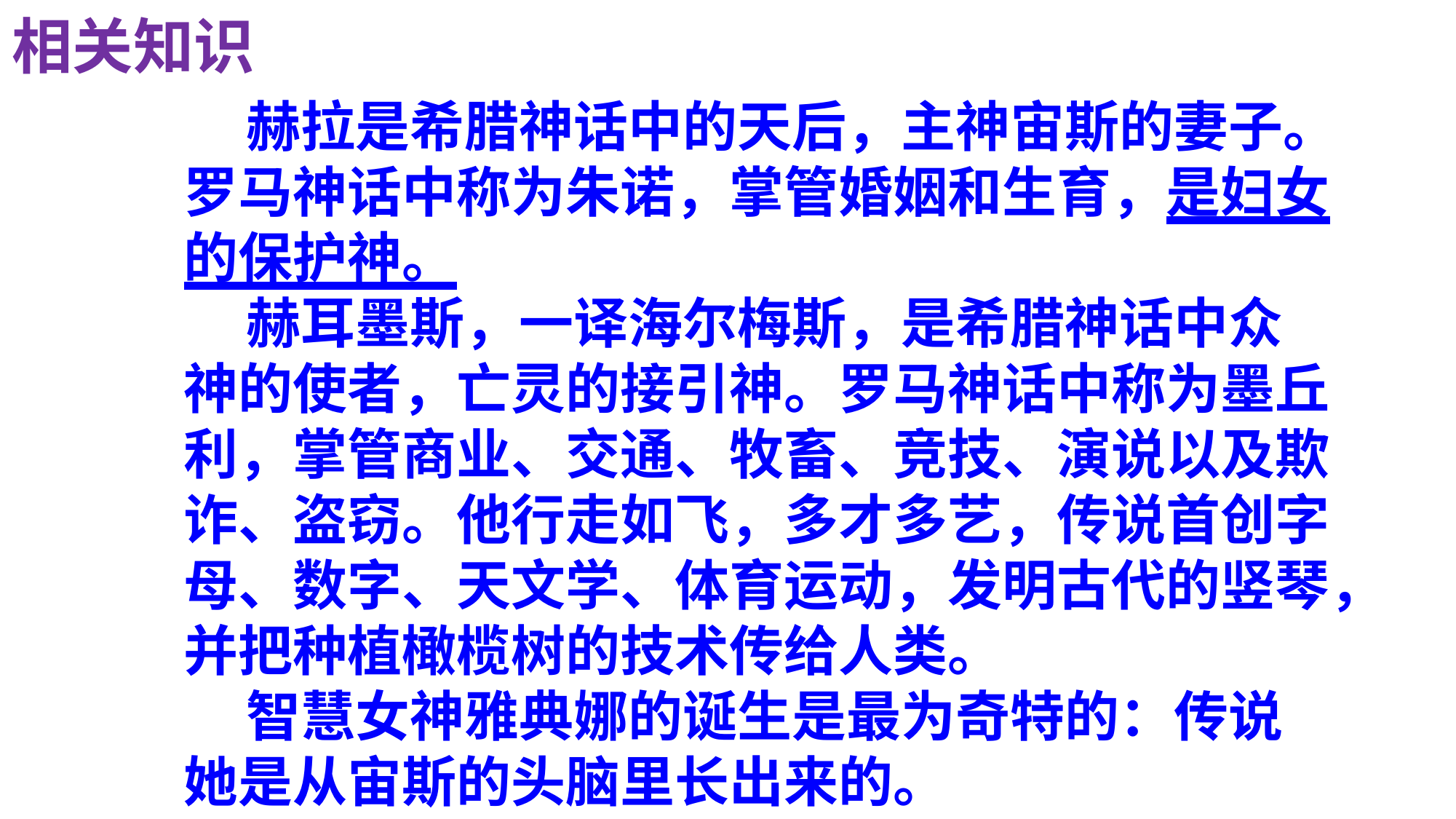

相关知识
    赫拉是希腊神话中的天后，主神宙斯的妻子。罗马神话中称为朱诺，掌管婚姻和生育，是妇女的保护神。
    赫耳墨斯，一译海尔梅斯，是希腊神话中众神的使者，亡灵的接引神。罗马神话中称为墨丘利，掌管商业、交通、牧畜、竞技、演说以及欺诈、盗窃。他行走如飞，多才多艺，传说首创字母、数字、天文学、体育运动，发明古代的竖琴，并把种植橄榄树的技术传给人类。
    智慧女神雅典娜的诞生是最为奇特的：传说她是从宙斯的头脑里长出来的。